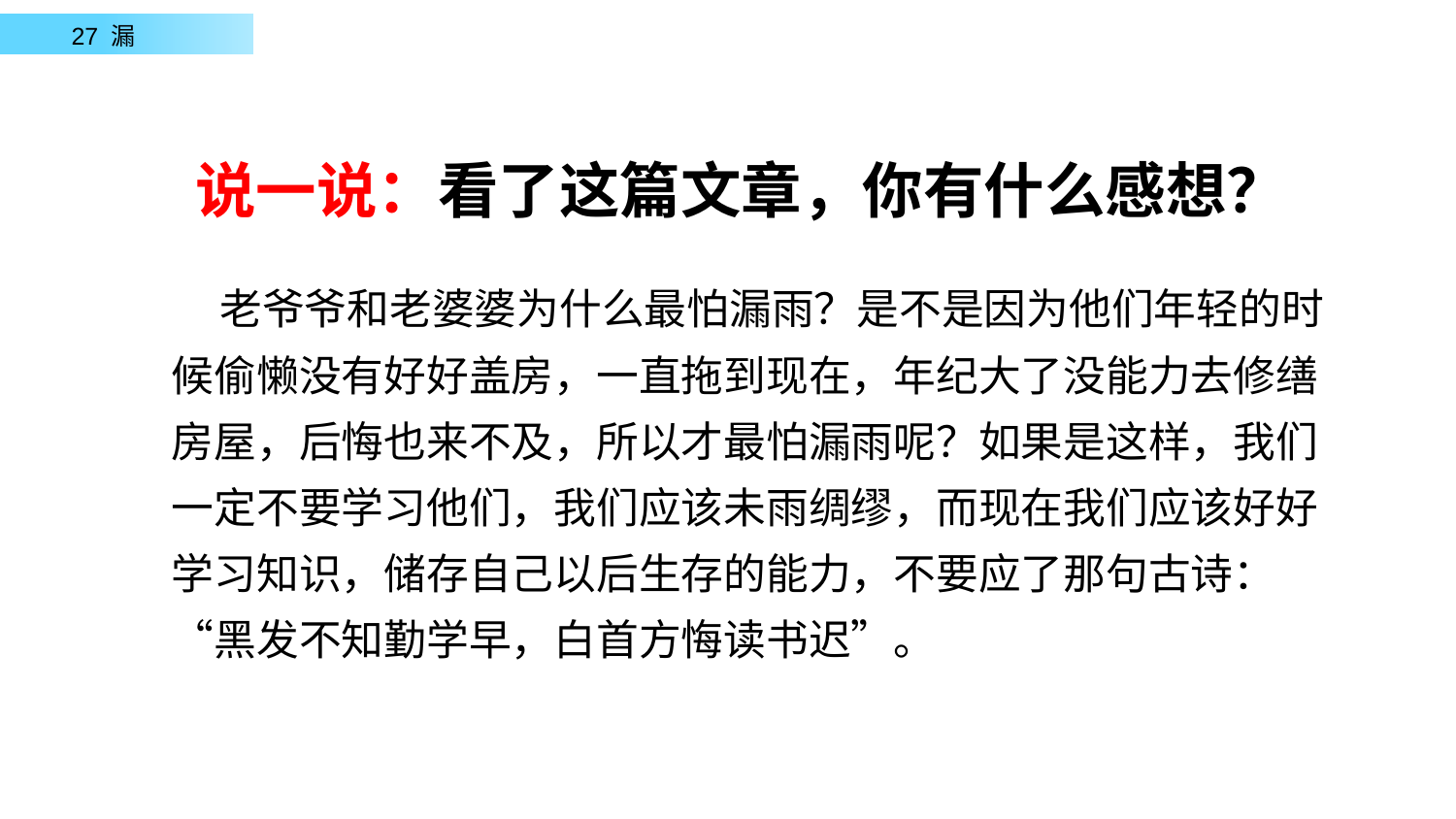

说一说：看了这篇文章，你有什么感想？
    老爷爷和老婆婆为什么最怕漏雨？是不是因为他们年轻的时候偷懒没有好好盖房，一直拖到现在，年纪大了没能力去修缮房屋，后悔也来不及，所以才最怕漏雨呢？如果是这样，我们一定不要学习他们，我们应该未雨绸缪，而现在我们应该好好学习知识，储存自己以后生存的能力，不要应了那句古诗：“黑发不知勤学早，白首方悔读书迟”。